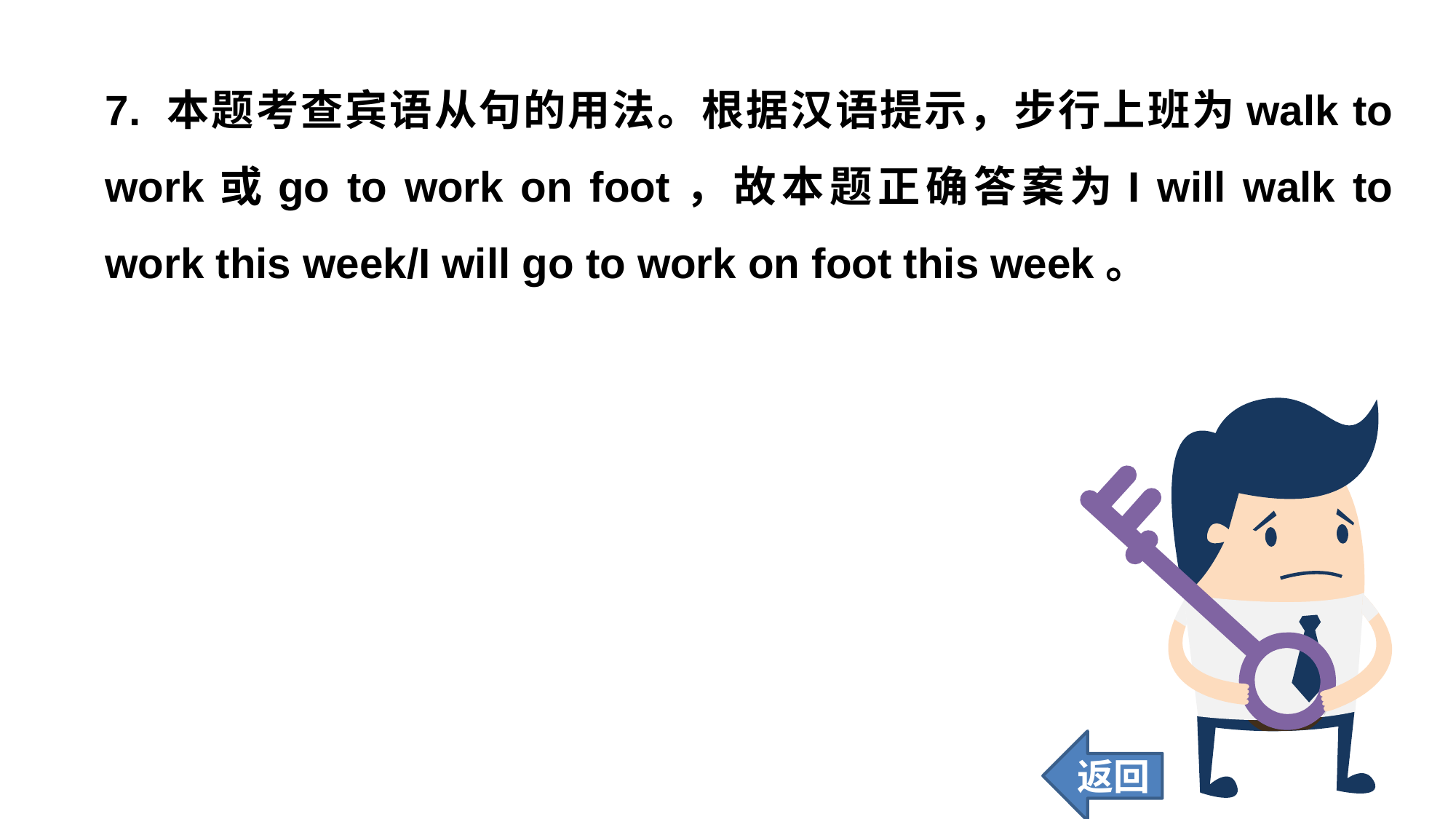

7. 本题考查宾语从句的用法。根据汉语提示，步行上班为walk to work或go to work on foot，故本题正确答案为I will walk to work this week/I will go to work on foot this week。

返回
146